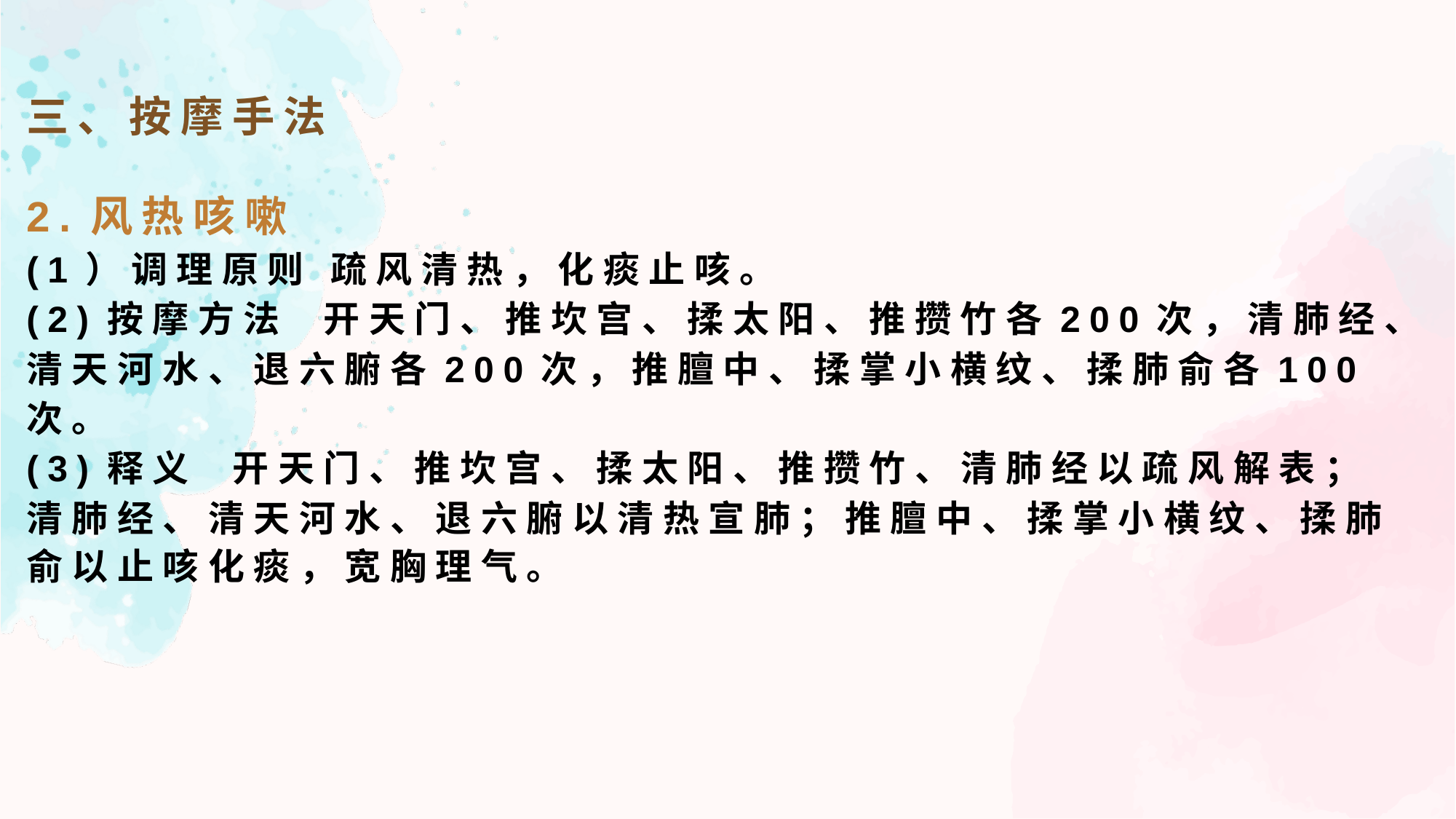

三、按摩手法

2.风热咳嗽
(1）调理原则 疏风清热，化痰止咳。
(2)按摩方法  开天门、推坎宫、揉太阳、推攒竹各200次，清肺经、清天河水、退六腑各200次，推膻中、揉掌小横纹、揉肺俞各100次。
(3)释义  开天门、推坎宫、揉太阳、推攒竹、清肺经以疏风解表；清肺经、清天河水、退六腑以清热宣肺；推膻中、揉掌小横纹、揉肺俞以止咳化痰，宽胸理气。